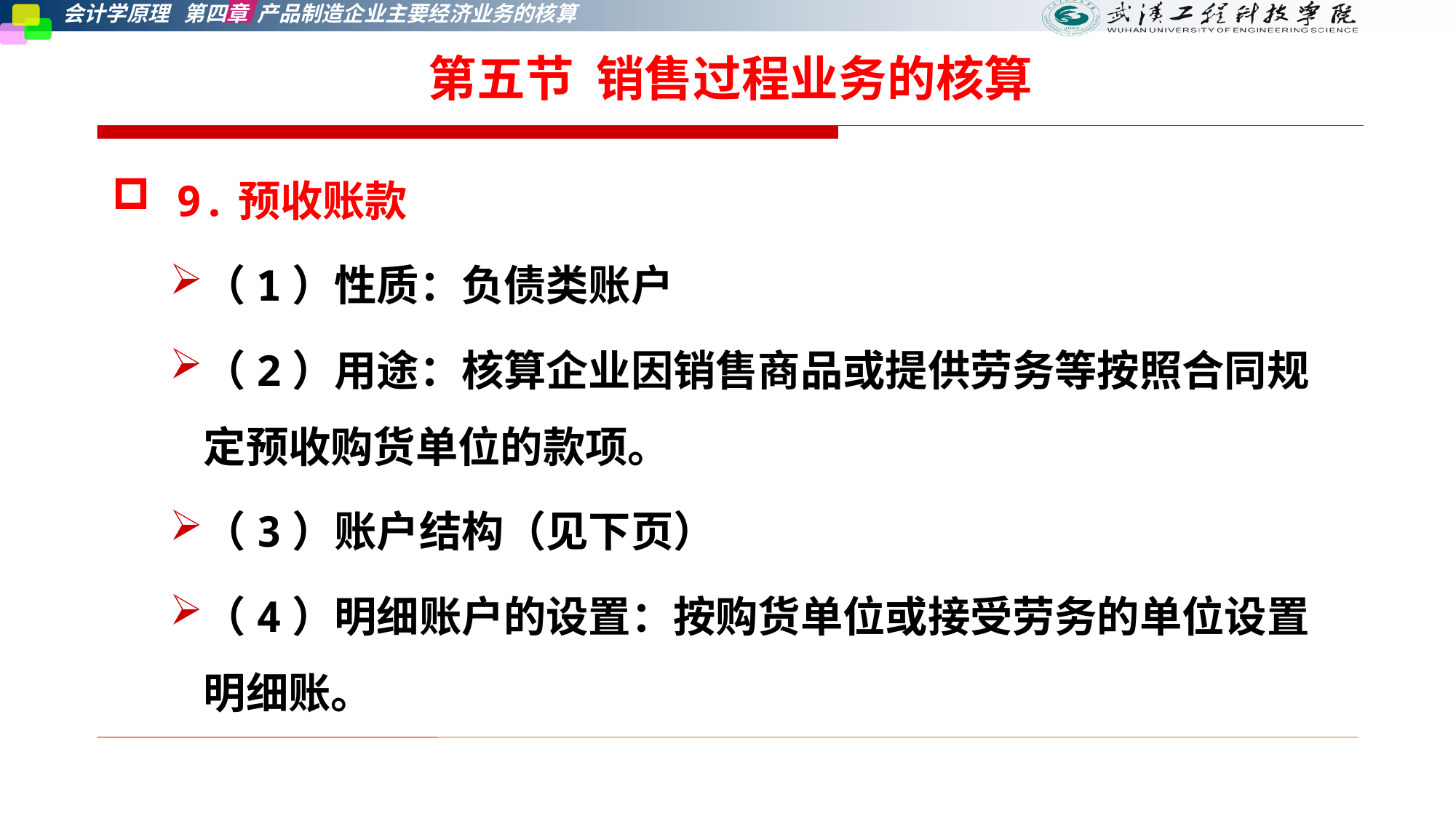

第五节  销售过程业务的核算
 9.预收账款
（1）性质：负债类账户
（2）用途：核算企业因销售商品或提供劳务等按照合同规定预收购货单位的款项。
（3）账户结构（见下页）
（4）明细账户的设置：按购货单位或接受劳务的单位设置明细账。